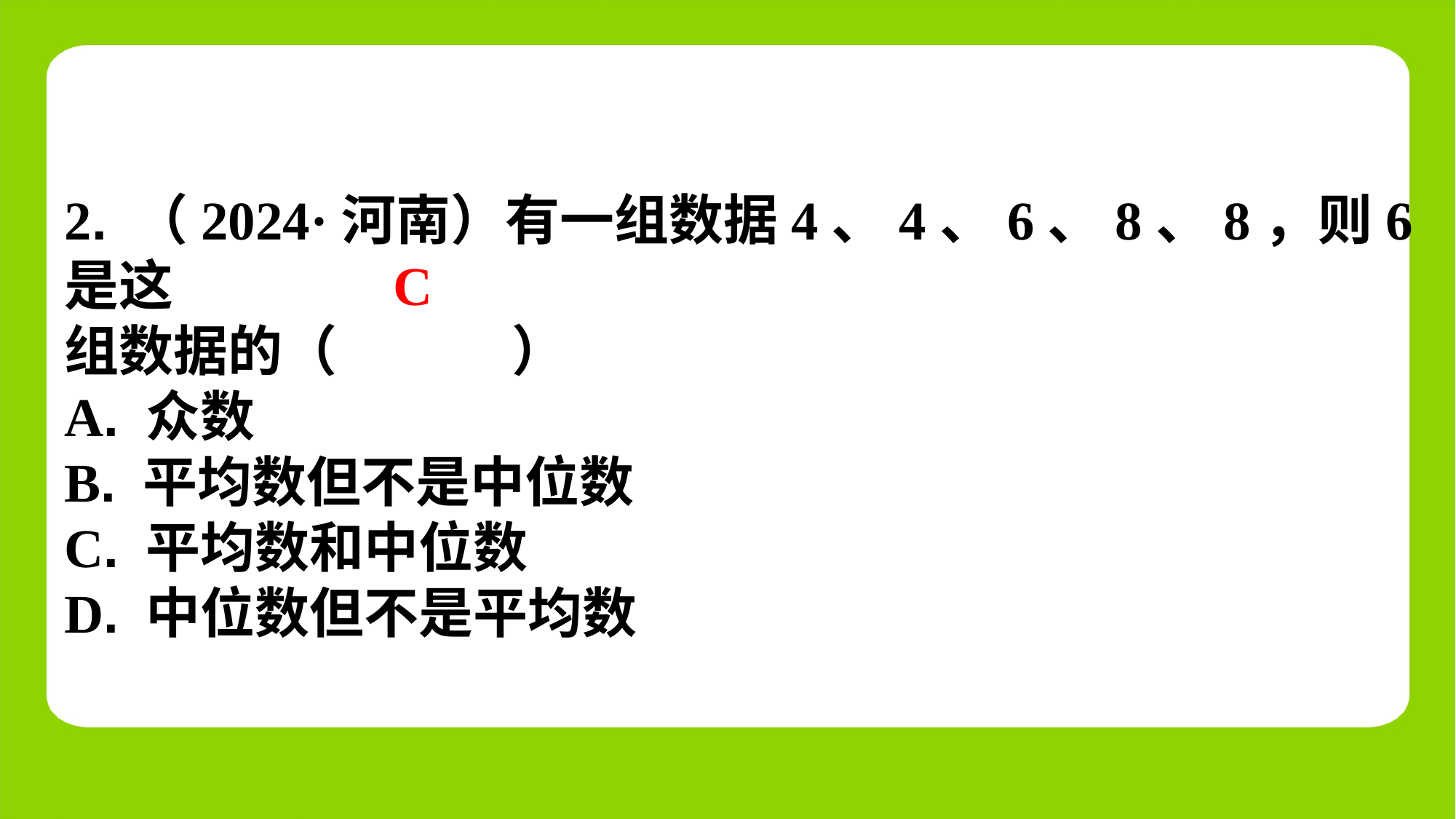

2. （2024·河南）有一组数据4、4、6、8、8，则6是这
组数据的（　C　）
A. 众数
B. 平均数但不是中位数
C. 平均数和中位数
D. 中位数但不是平均数
C